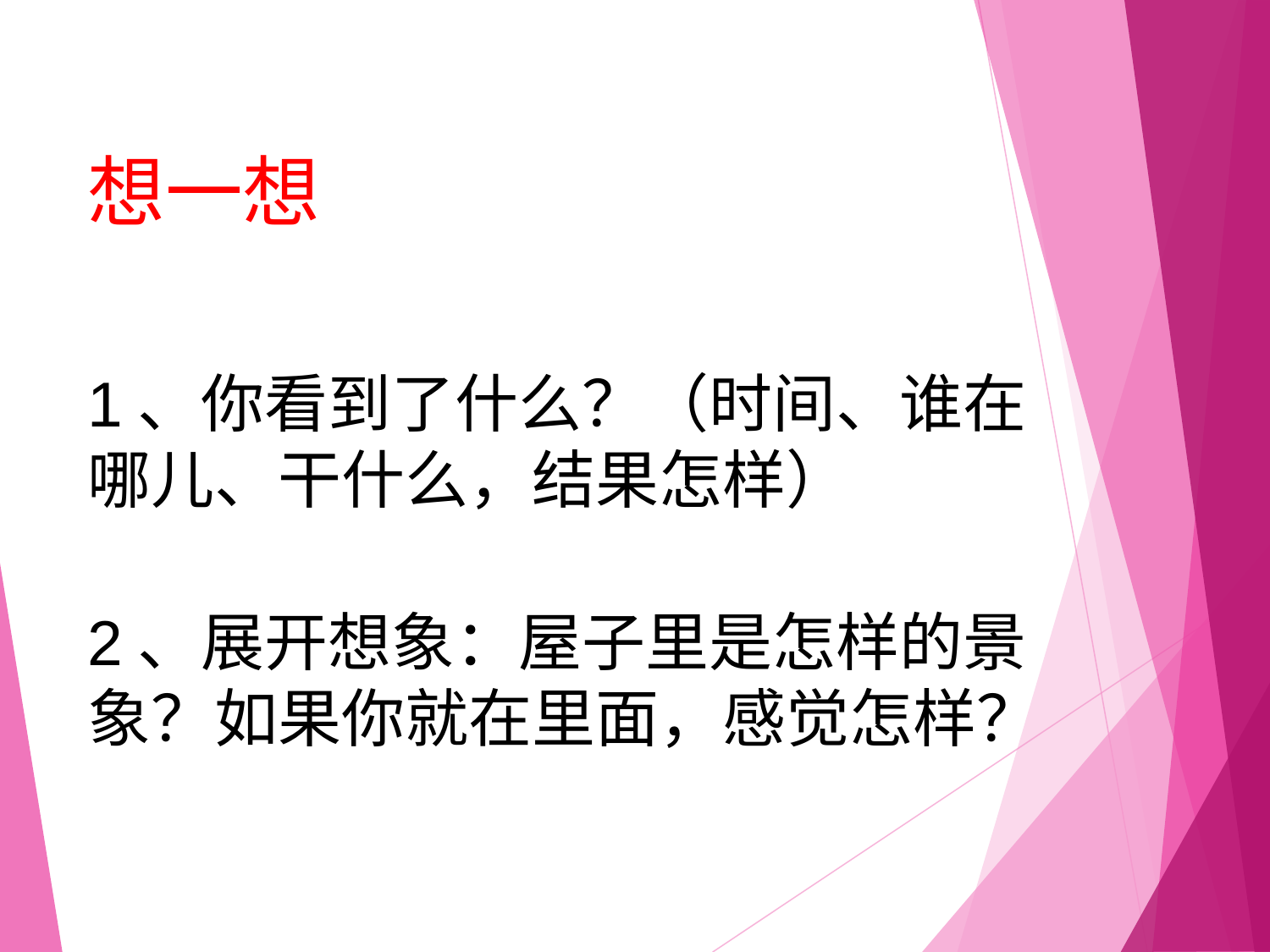

想一想
1、你看到了什么？（时间、谁在哪儿、干什么，结果怎样）
2、展开想象：屋子里是怎样的景象？如果你就在里面，感觉怎样？